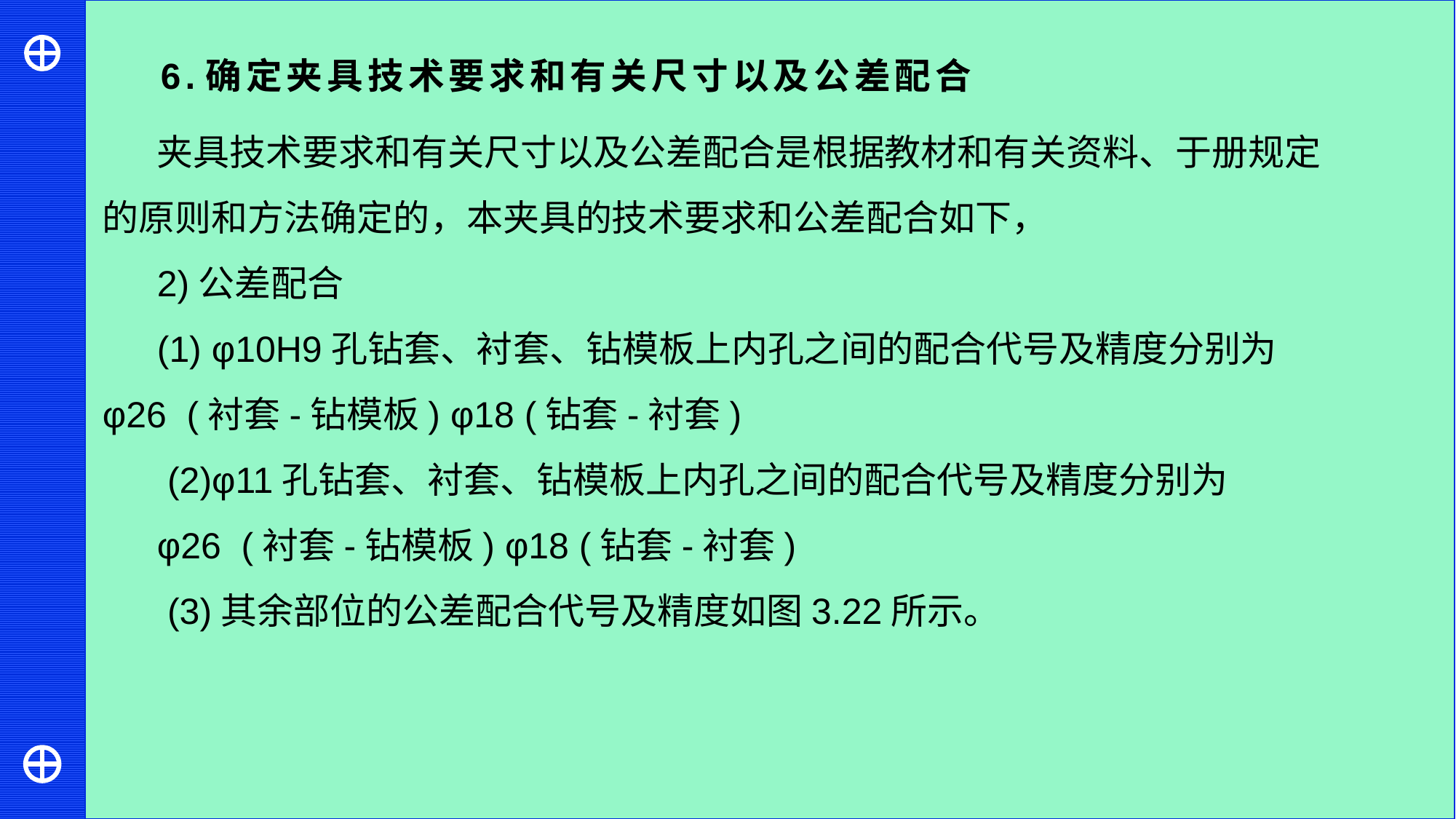

6.确定夹具技术要求和有关尺寸以及公差配合
夹具技术要求和有关尺寸以及公差配合是根据教材和有关资料、于册规定的原则和方法确定的，本夹具的技术要求和公差配合如下，
2)公差配合
(1) φ10H9孔钻套、衬套、钻模板上内孔之间的配合代号及精度分别为φ26  (衬套-钻模板) φ18 (钻套-衬套)
 (2)φ11孔钻套、衬套、钻模板上内孔之间的配合代号及精度分别为
φ26  (衬套-钻模板) φ18 (钻套-衬套)
 (3)其余部位的公差配合代号及精度如图3.22所示。